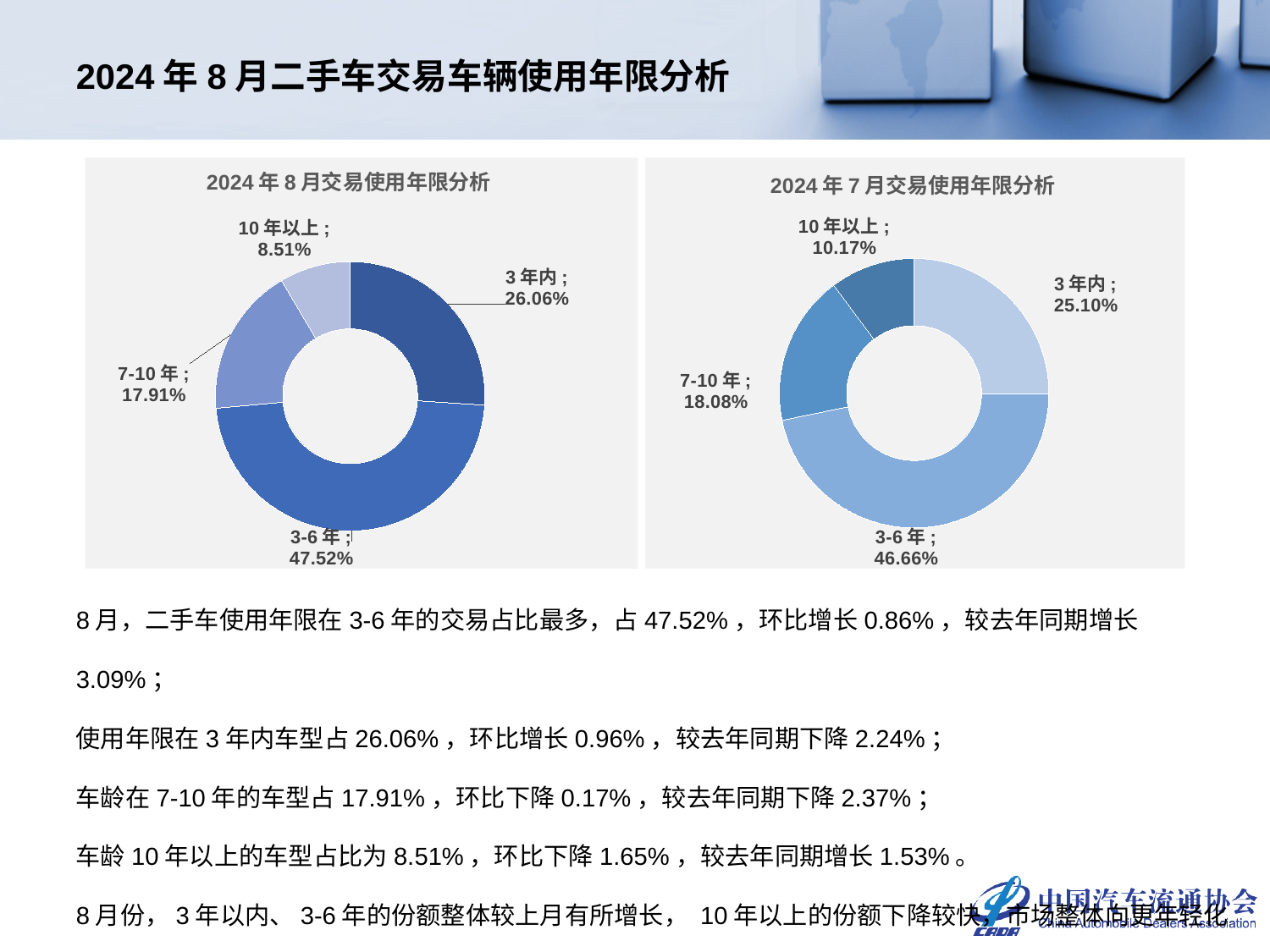

# 2024年8月二手车交易车辆使用年限分析

### Chart: 2024年8月交易使用年限分析

| Category | 车龄占比 |
|---|---|
| 3年内 | 0.26058073694184714 |
| 3-6年 | 0.4752028543917944 |
| 7-10年 | 0.17909035416831615 |
| 10年以上 | 0.08512605449804234 |

### Chart: 2024年7月交易使用年限分析

| Category |  |
|---|---|
| 3年内 | 0.25096123495390793 |
| 3-6年 | 0.46661774537898876 |
| 7-10年 | 0.18076560779625547 |
| 10年以上 | 0.1016554118708478 |
8月，二手车使用年限在3-6年的交易占比最多，占47.52%，环比增长0.86%，较去年同期增长3.09%；
使用年限在3年内车型占26.06%，环比增长0.96%，较去年同期下降2.24%；
车龄在7-10年的车型占17.91%，环比下降0.17%，较去年同期下降2.37%；
车龄10年以上的车型占比为8.51%，环比下降1.65%，较去年同期增长1.53%。
8月份，3年以内、3-6年的份额整体较上月有所增长， 10年以上的份额下降较快，市场整体向更年轻化的趋势发展。